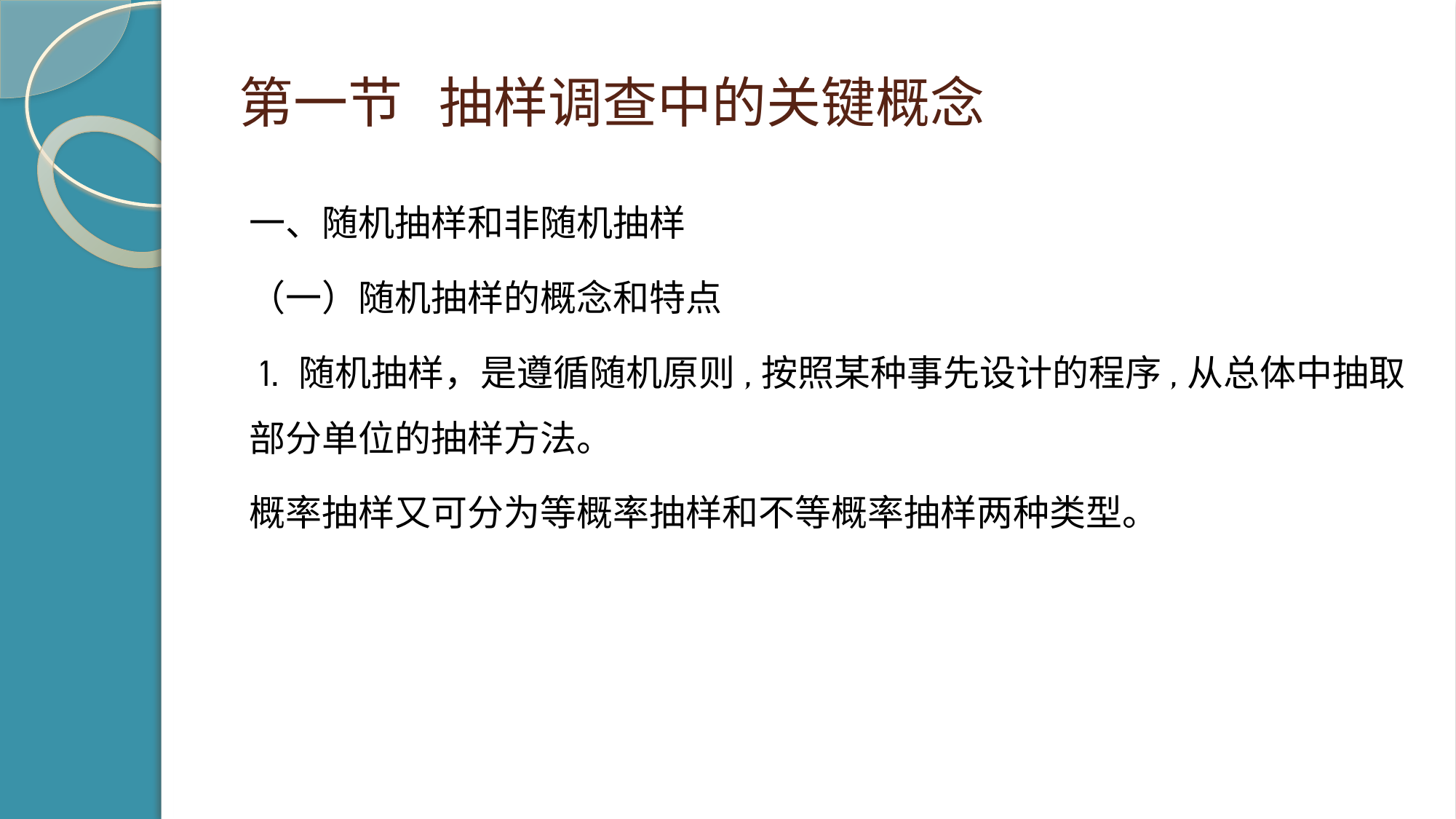

# 第一节   抽样调查中的关键概念
一、随机抽样和非随机抽样
（一）随机抽样的概念和特点
 1. 随机抽样，是遵循随机原则,按照某种事先设计的程序,从总体中抽取部分单位的抽样方法。
概率抽样又可分为等概率抽样和不等概率抽样两种类型。